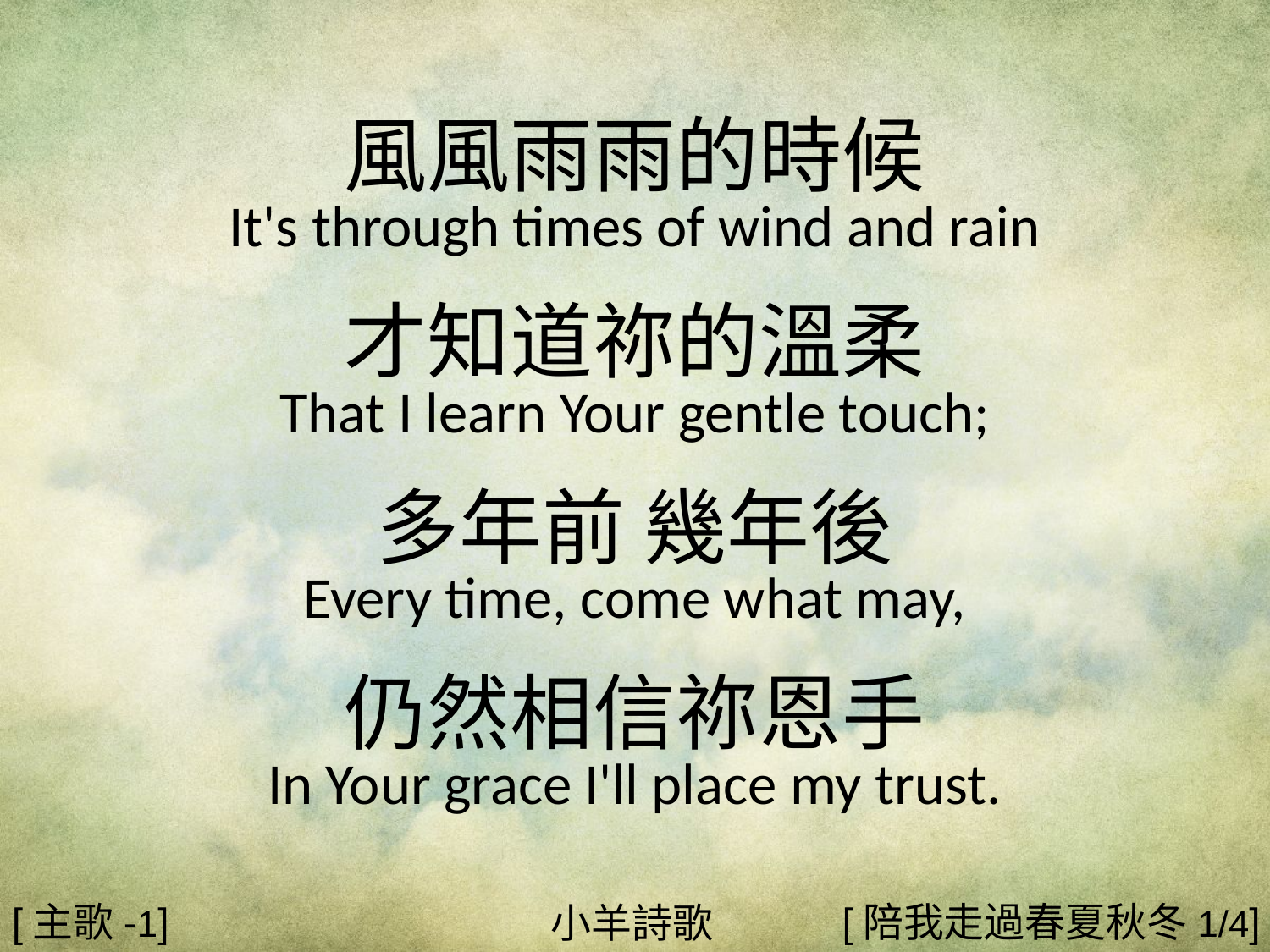

風風雨雨的時候
It's through times of wind and rain

才知道祢的溫柔
That I learn Your gentle touch;

多年前 幾年後
Every time, come what may,

仍然相信祢恩手
In Your grace I'll place my trust.
#

[主歌-1]
[陪我走過春夏秋冬1/4]
小羊詩歌